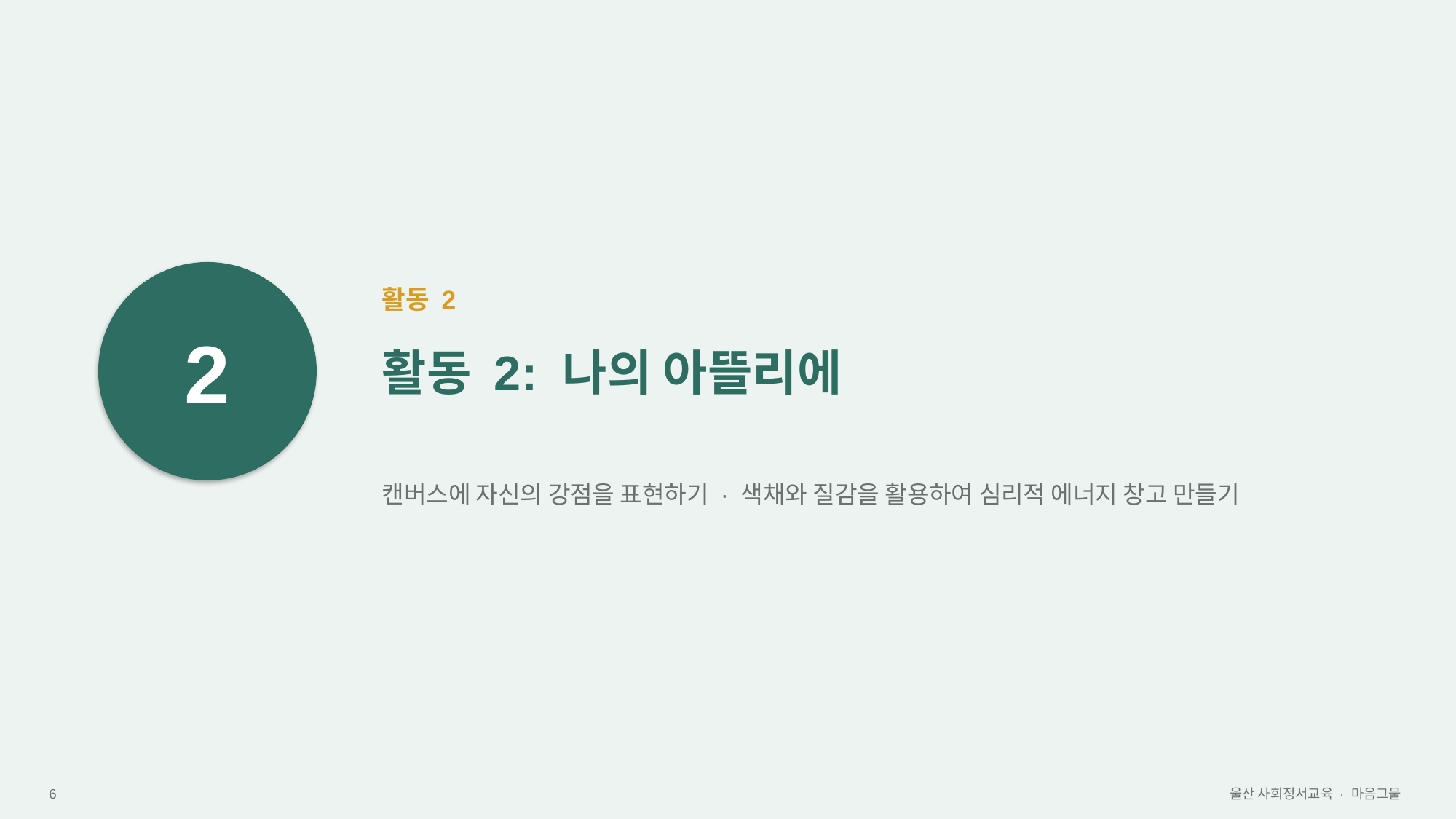

2
활동 2
활동 2: 나의 아뜰리에
캔버스에 자신의 강점을 표현하기 · 색채와 질감을 활용하여 심리적 에너지 창고 만들기
6
울산 사회정서교육 · 마음그물